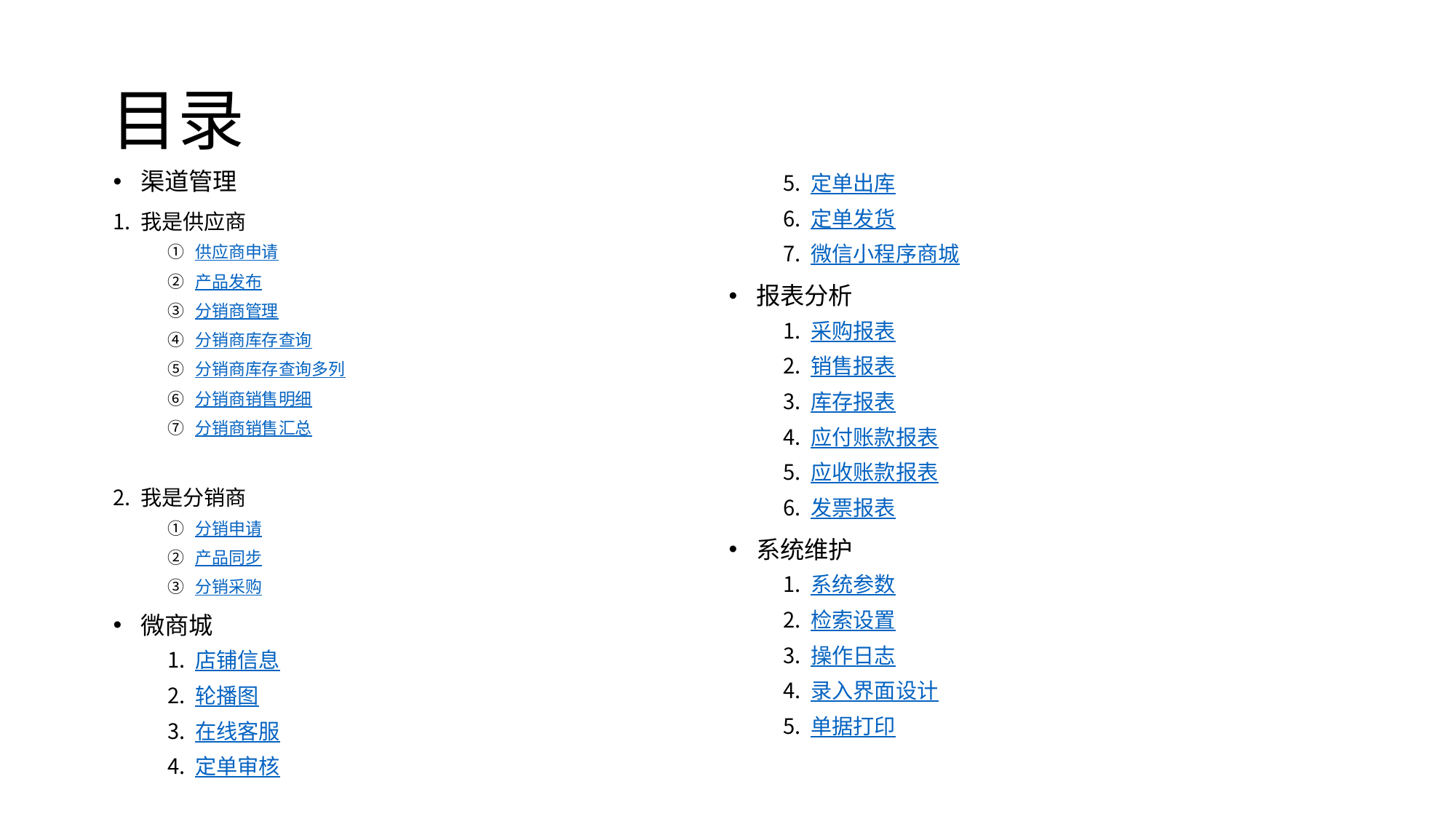

# 目录
渠道管理
我是供应商
供应商申请
产品发布
分销商管理
分销商库存查询
分销商库存查询多列
分销商销售明细
分销商销售汇总

我是分销商
分销申请
产品同步
分销采购
微商城
店铺信息
轮播图
在线客服
定单审核
定单出库
定单发货
微信小程序商城
报表分析
采购报表
销售报表
库存报表
应付账款报表
应收账款报表
发票报表
系统维护
系统参数
检索设置
操作日志
录入界面设计
单据打印